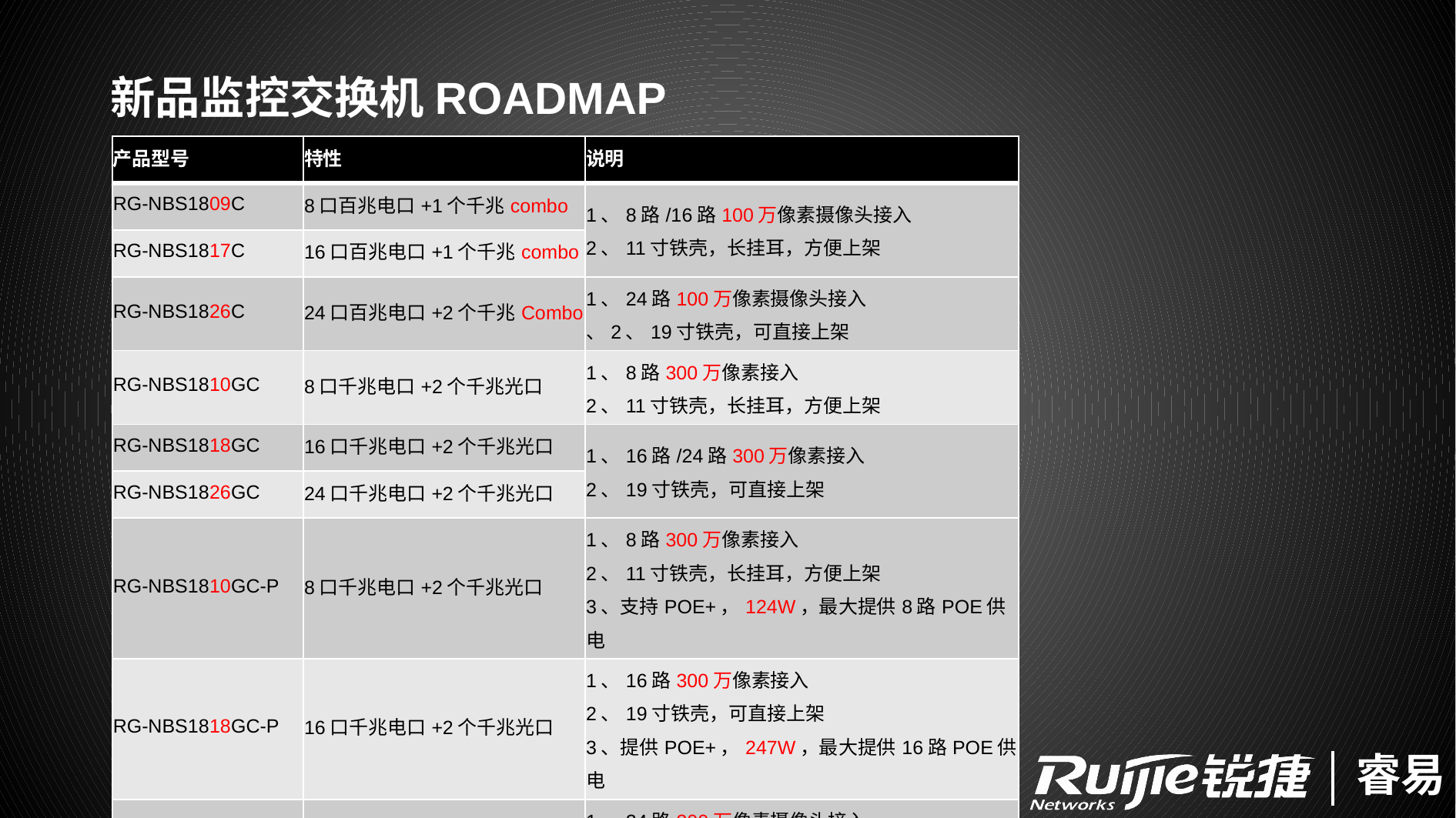

新品监控交换机ROADMAP
| 产品型号 | 特性 | 说明 |
| --- | --- | --- |
| RG-NBS1809C | 8口百兆电口+1个千兆combo | 1、8路/16路100万像素摄像头接入 2、11寸铁壳，长挂耳，方便上架 |
| RG-NBS1817C | 16口百兆电口+1个千兆combo |  |
| RG-NBS1826C | 24口百兆电口+2个千兆Combo | 1、24路100万像素摄像头接入 、2、19寸铁壳，可直接上架 |
| RG-NBS1810GC | 8口千兆电口+2个千兆光口 | 1、8路300万像素接入 2、11寸铁壳，长挂耳，方便上架 |
| RG-NBS1818GC | 16口千兆电口+2个千兆光口 | 1、16路/24路300万像素接入 2、19寸铁壳，可直接上架 |
| RG-NBS1826GC | 24口千兆电口+2个千兆光口 |  |
| RG-NBS1810GC-P | 8口千兆电口+2个千兆光口 | 1、8路300万像素接入 2、11寸铁壳，长挂耳，方便上架 3、支持POE+，124W，最大提供8路POE供电 |
| RG-NBS1818GC-P | 16口千兆电口+2个千兆光口 | 1、16路300万像素接入 2、19寸铁壳，可直接上架 3、提供POE+，247W，最大提供16路POE供电 |
| RG-NBS1826GC/-P | 24口千兆电口+2个千兆光口 | 1、24路300万像素摄像头接入 2、19寸铁壳，可直接上架 3、提供POE+，370W，最大提供24路POE供电 |